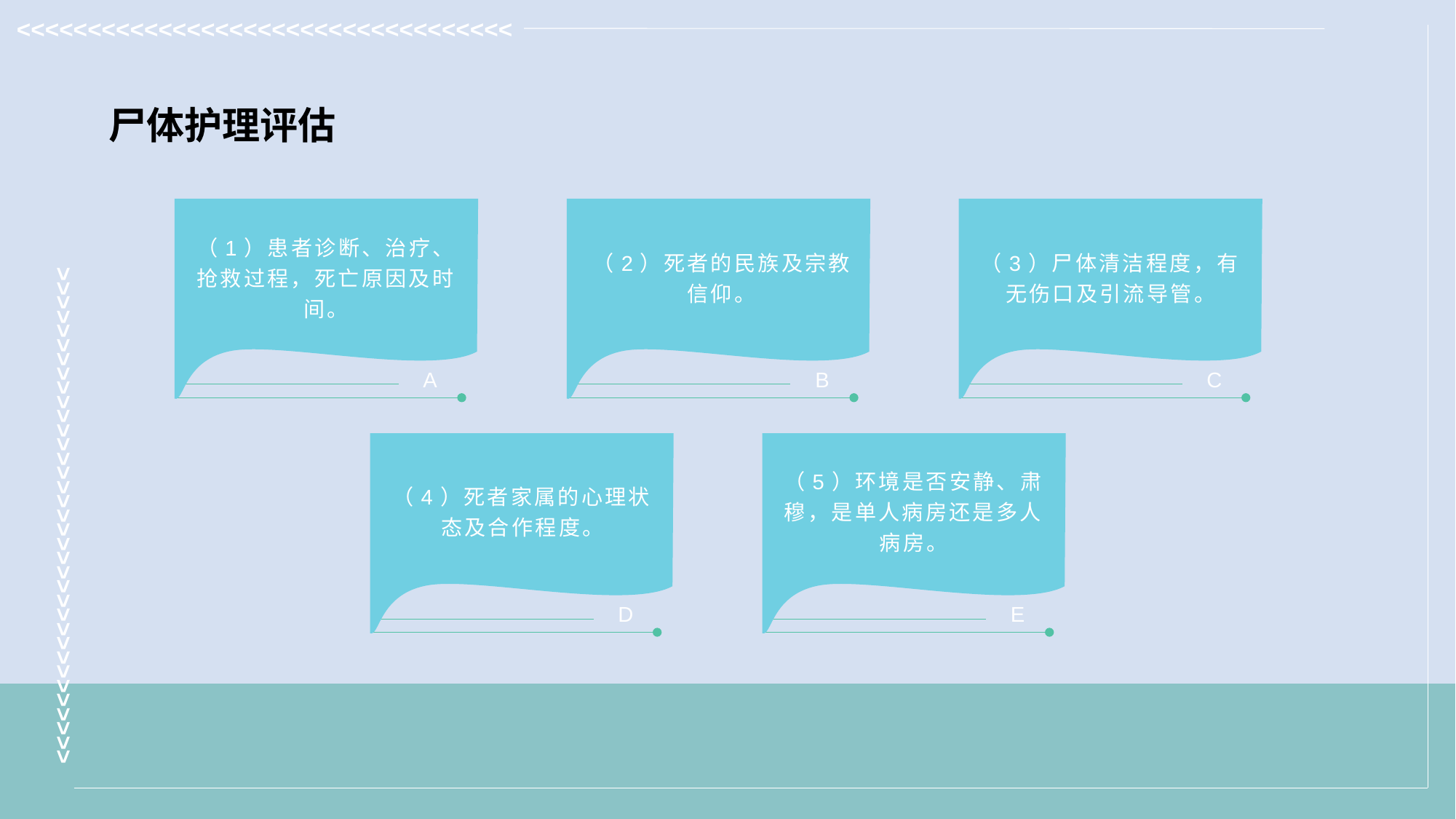

尸体护理评估

A

B

C
（1）患者诊断、治疗、抢救过程，死亡原因及时间。
（2）死者的民族及宗教
信仰。
（3）尸体清洁程度，有无伤口及引流导管。
（4）死者家属的心理状态及合作程度。
（5）环境是否安静、肃穆，是单人病房还是多人病房。

D

E